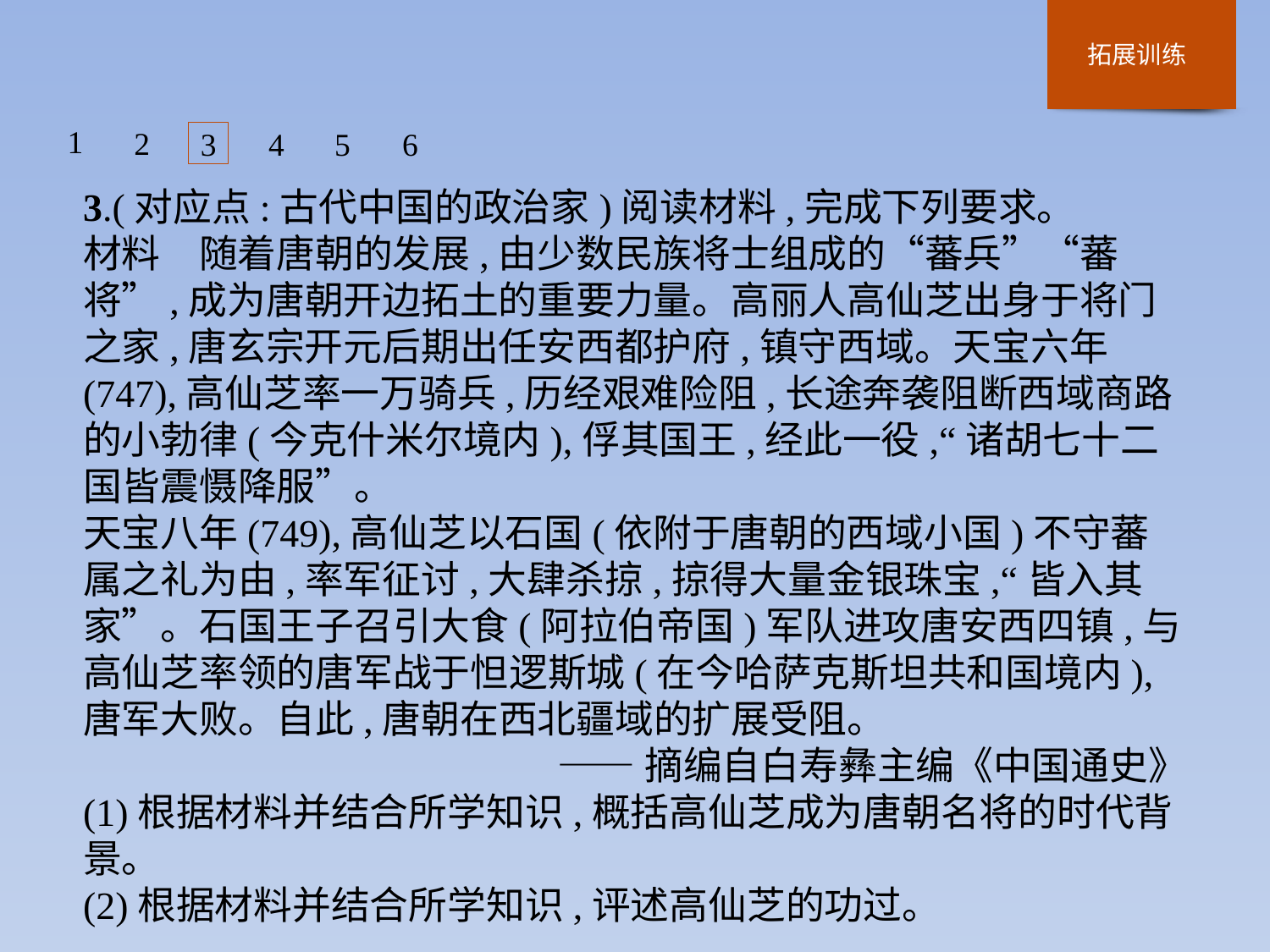

1
2
3
4
5
6
3.(对应点:古代中国的政治家)阅读材料,完成下列要求。
材料　随着唐朝的发展,由少数民族将士组成的“蕃兵”“蕃将”,成为唐朝开边拓土的重要力量。高丽人高仙芝出身于将门之家,唐玄宗开元后期出任安西都护府,镇守西域。天宝六年(747),高仙芝率一万骑兵,历经艰难险阻,长途奔袭阻断西域商路的小勃律(今克什米尔境内),俘其国王,经此一役,“诸胡七十二国皆震慑降服”。
天宝八年(749),高仙芝以石国(依附于唐朝的西域小国)不守蕃属之礼为由,率军征讨,大肆杀掠,掠得大量金银珠宝,“皆入其家”。石国王子召引大食(阿拉伯帝国)军队进攻唐安西四镇,与高仙芝率领的唐军战于怛逻斯城(在今哈萨克斯坦共和国境内),唐军大败。自此,唐朝在西北疆域的扩展受阻。
——摘编自白寿彝主编《中国通史》
(1)根据材料并结合所学知识,概括高仙芝成为唐朝名将的时代背景。
(2)根据材料并结合所学知识,评述高仙芝的功过。